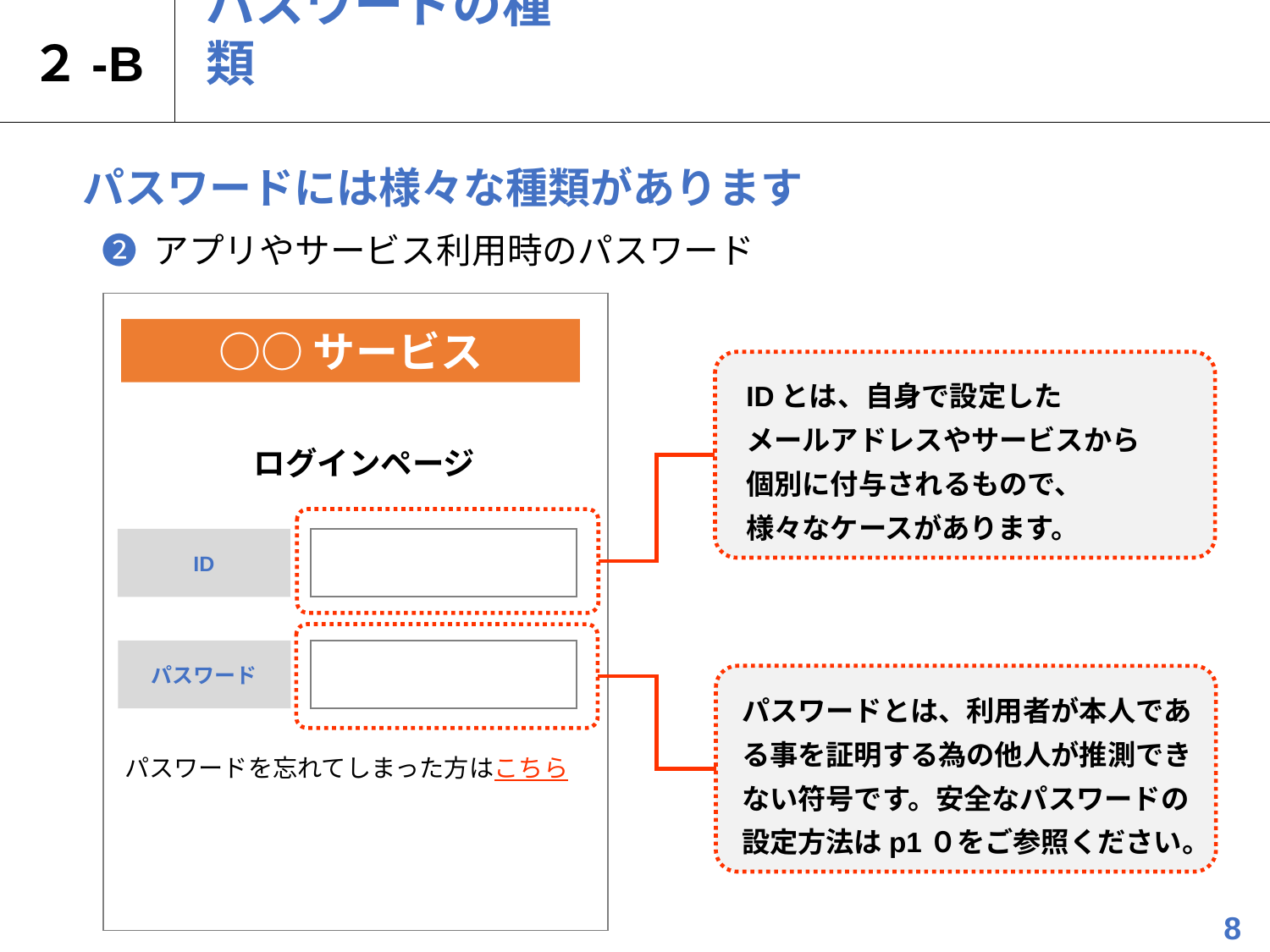

# パスワードの種類
２-B
パスワードには様々な種類があります
❷ アプリやサービス利用時のパスワード

○○サービス
ログインページ

ID

パスワード

パスワードを忘れてしまった方はこちら

IDとは、自身で設定した
メールアドレスやサービスから
個別に付与されるもので、
様々なケースがあります。

パスワードとは、利用者が本人である事を証明する為の他人が推測できない符号です。安全なパスワードの設定方法はp1０をご参照ください。
8